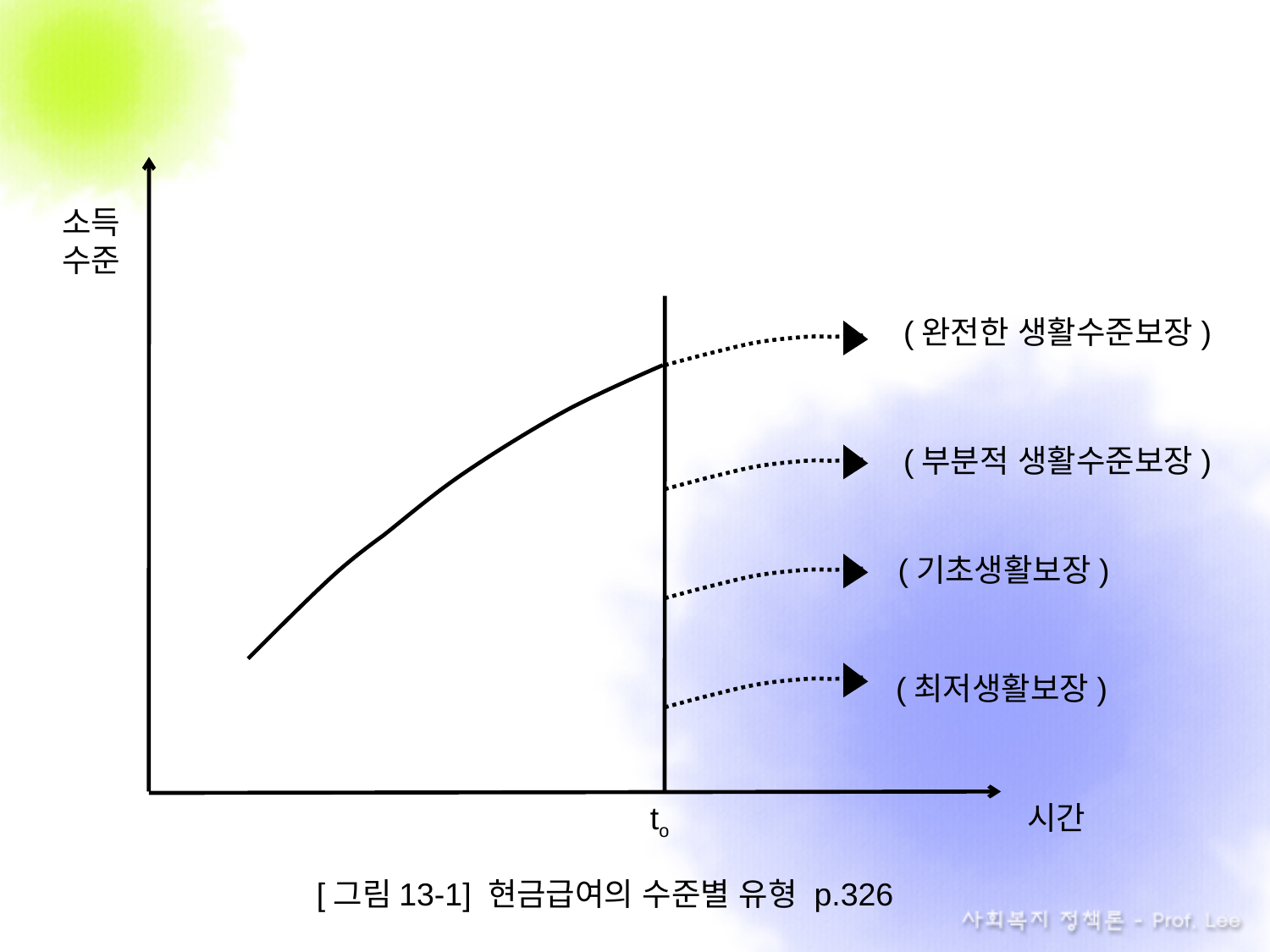

소득
수준
(완전한 생활수준보장)

(부분적 생활수준보장)

(기초생활보장)

(최저생활보장)
to
시간
[그림13-1] 현금급여의 수준별 유형 p.326